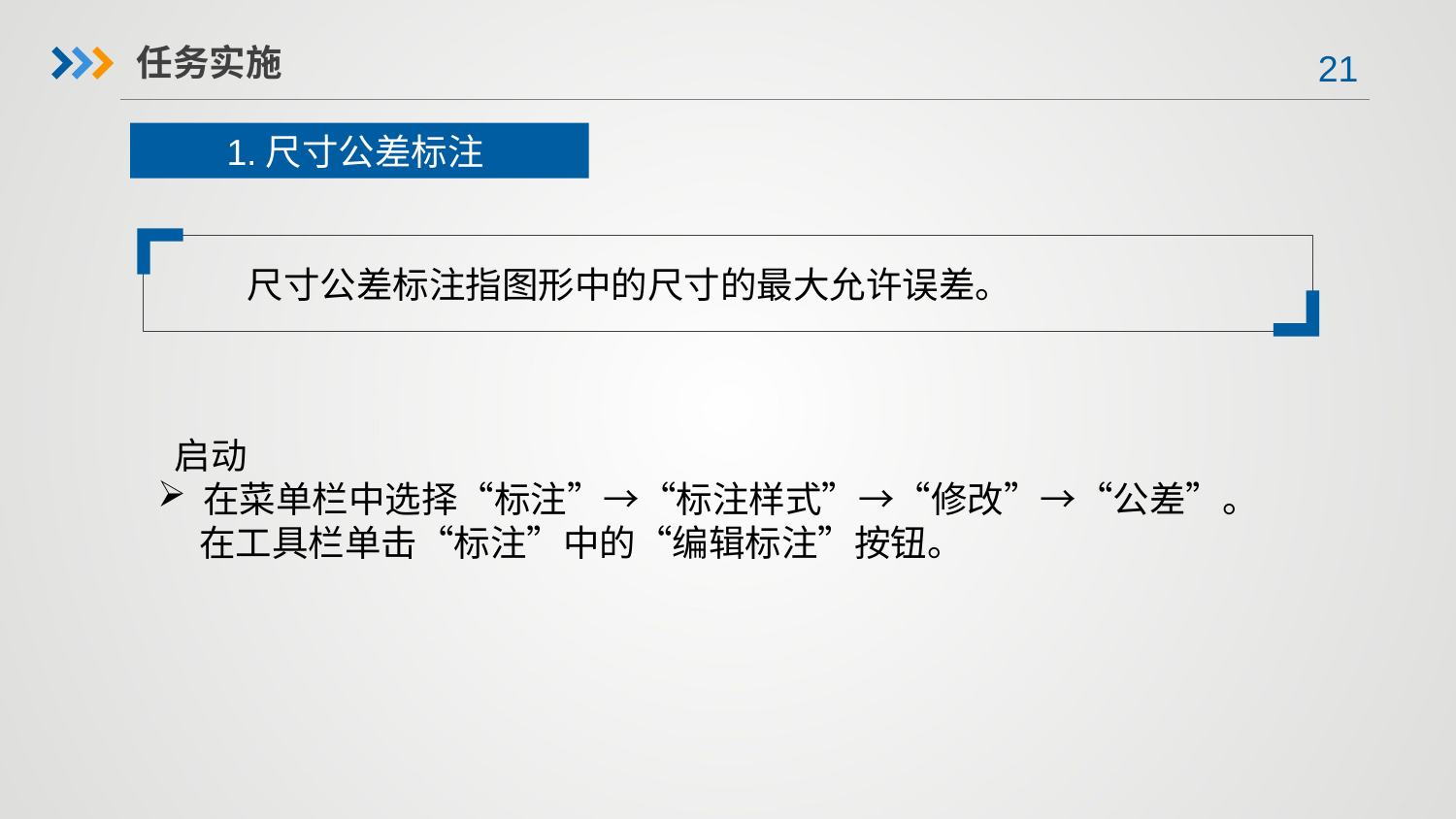

任务实施
1.尺寸公差标注

尺寸公差标注指图形中的尺寸的最大允许误差。

 启动在菜单栏中选择“标注”→“标注样式”→“修改”→“公差”。
    在工具栏单击“标注”中的“编辑标注”按钮。